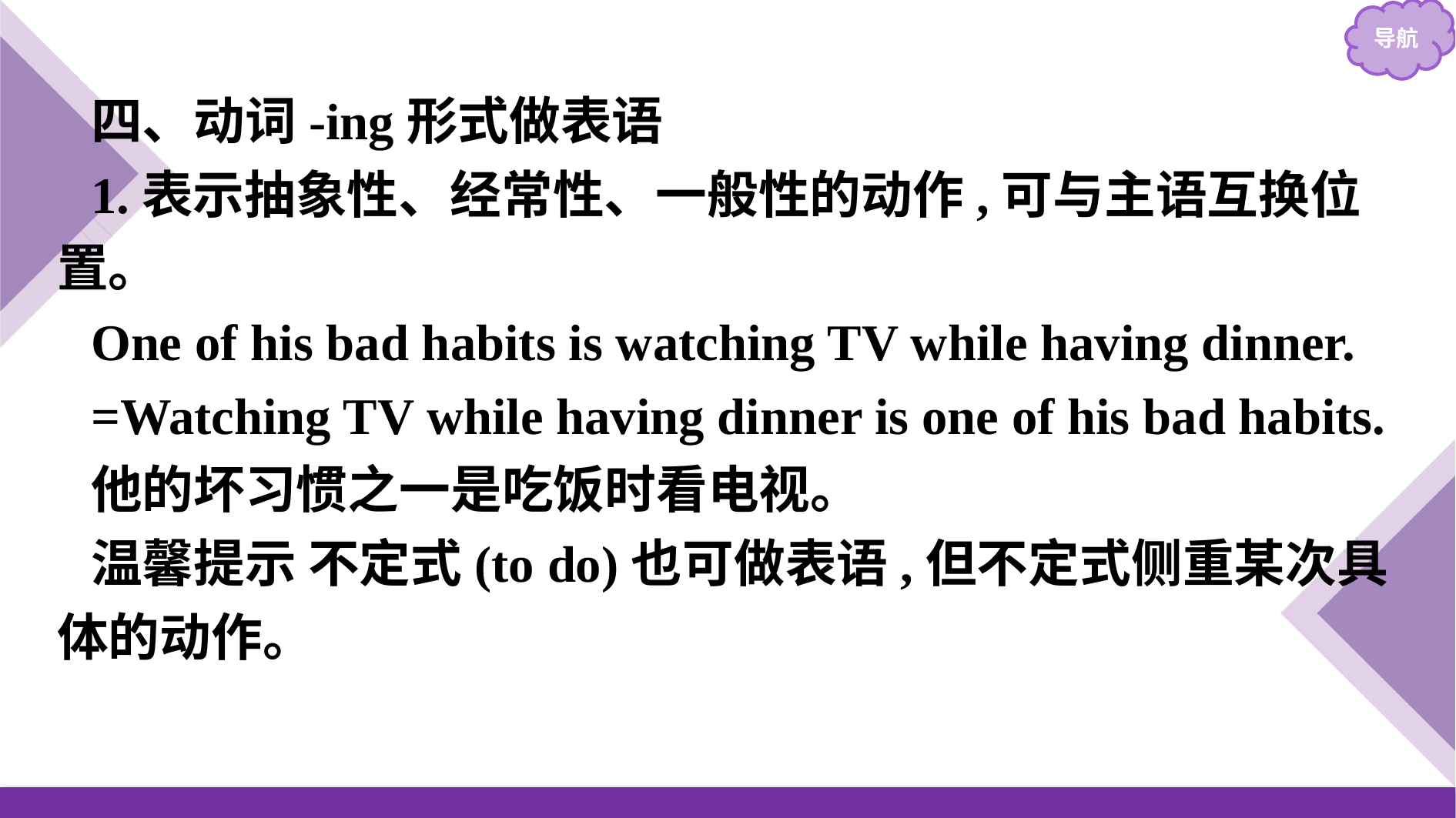

四、动词-ing形式做表语
1.表示抽象性、经常性、一般性的动作,可与主语互换位置。
One of his bad habits is watching TV while having dinner.
=Watching TV while having dinner is one of his bad habits.
他的坏习惯之一是吃饭时看电视。
温馨提示 不定式(to do)也可做表语,但不定式侧重某次具体的动作。